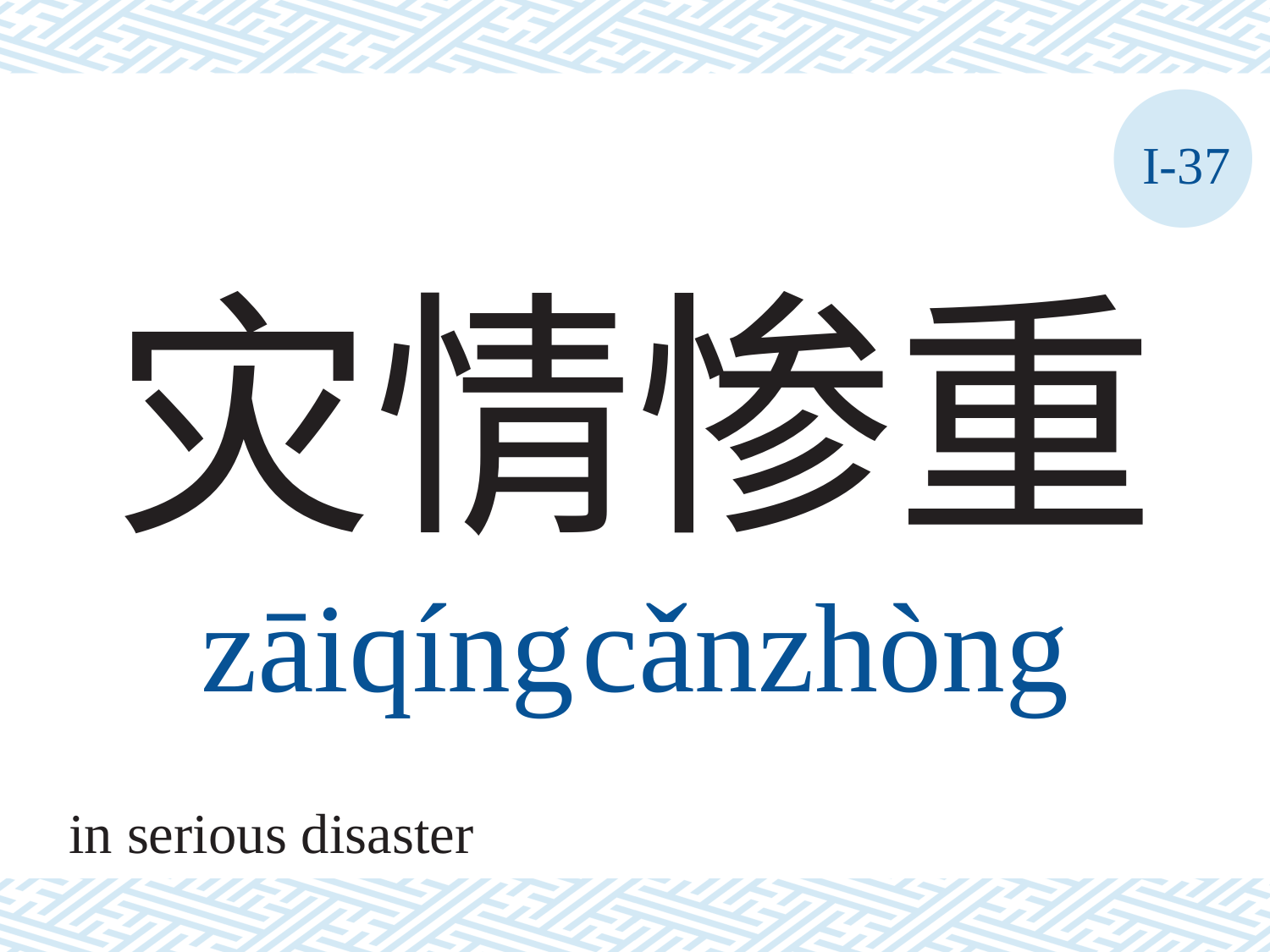

I-37
# 灾情惨重 zāiqíng	cǎnzhòng
in serious disaster